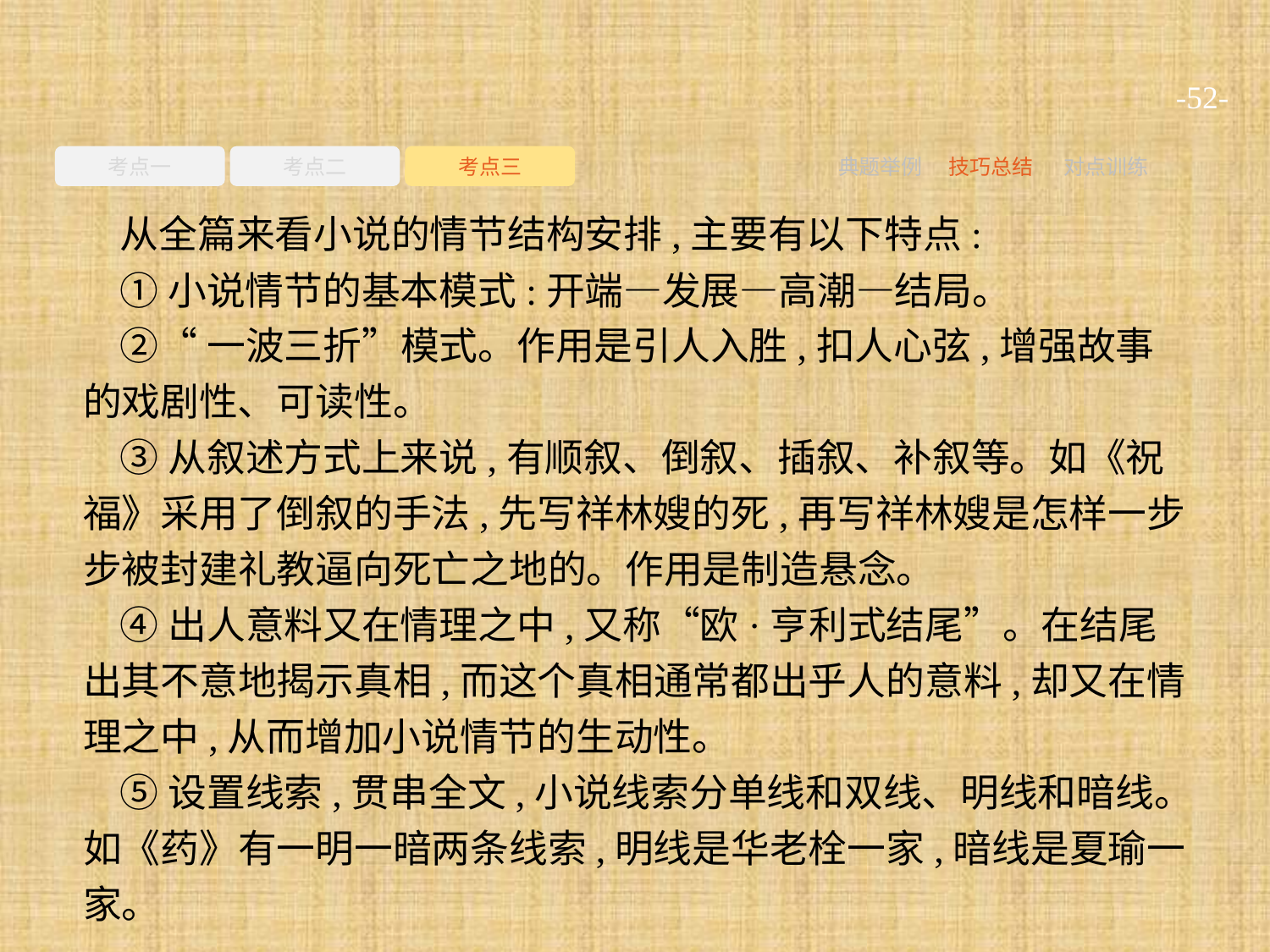

-52-
考点一
考点二
考点三
典题举例
技巧总结
对点训练
从全篇来看小说的情节结构安排,主要有以下特点:
①小说情节的基本模式:开端—发展—高潮—结局。
②“一波三折”模式。作用是引人入胜,扣人心弦,增强故事的戏剧性、可读性。
③从叙述方式上来说,有顺叙、倒叙、插叙、补叙等。如《祝福》采用了倒叙的手法,先写祥林嫂的死,再写祥林嫂是怎样一步步被封建礼教逼向死亡之地的。作用是制造悬念。
④出人意料又在情理之中,又称“欧·亨利式结尾”。在结尾出其不意地揭示真相,而这个真相通常都出乎人的意料,却又在情理之中,从而增加小说情节的生动性。
⑤设置线索,贯串全文,小说线索分单线和双线、明线和暗线。如《药》有一明一暗两条线索,明线是华老栓一家,暗线是夏瑜一家。